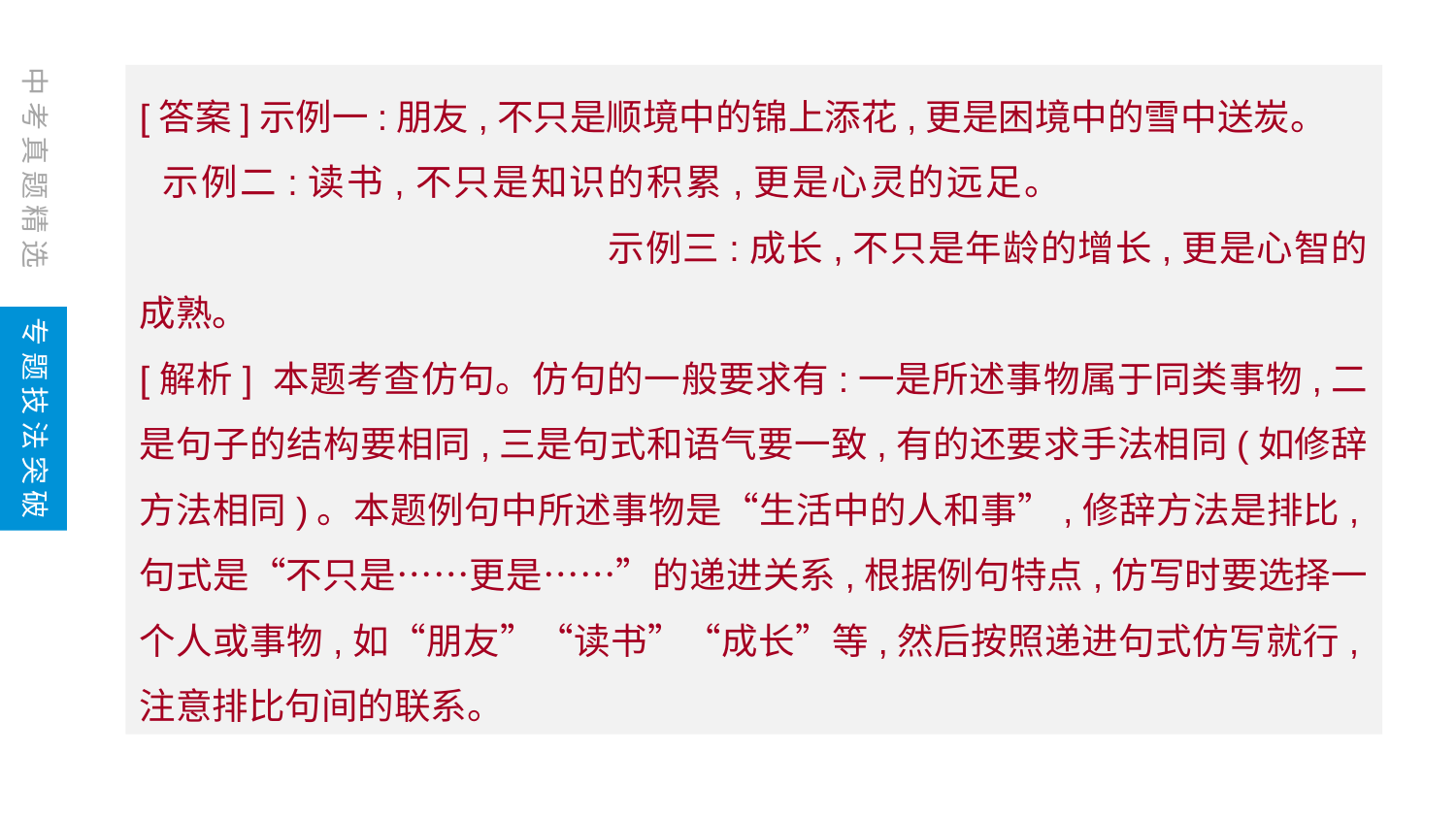

中考真题精选
[答案]示例一:朋友,不只是顺境中的锦上添花,更是困境中的雪中送炭。        示例二:读书,不只是知识的积累,更是心灵的远足。						   示例三:成长,不只是年龄的增长,更是心智的成熟。
[解析] 本题考查仿句。仿句的一般要求有:一是所述事物属于同类事物,二是句子的结构要相同,三是句式和语气要一致,有的还要求手法相同(如修辞方法相同)。本题例句中所述事物是“生活中的人和事”,修辞方法是排比,句式是“不只是……更是……”的递进关系,根据例句特点,仿写时要选择一个人或事物,如“朋友”“读书”“成长”等,然后按照递进句式仿写就行,注意排比句间的联系。

专题技法突破